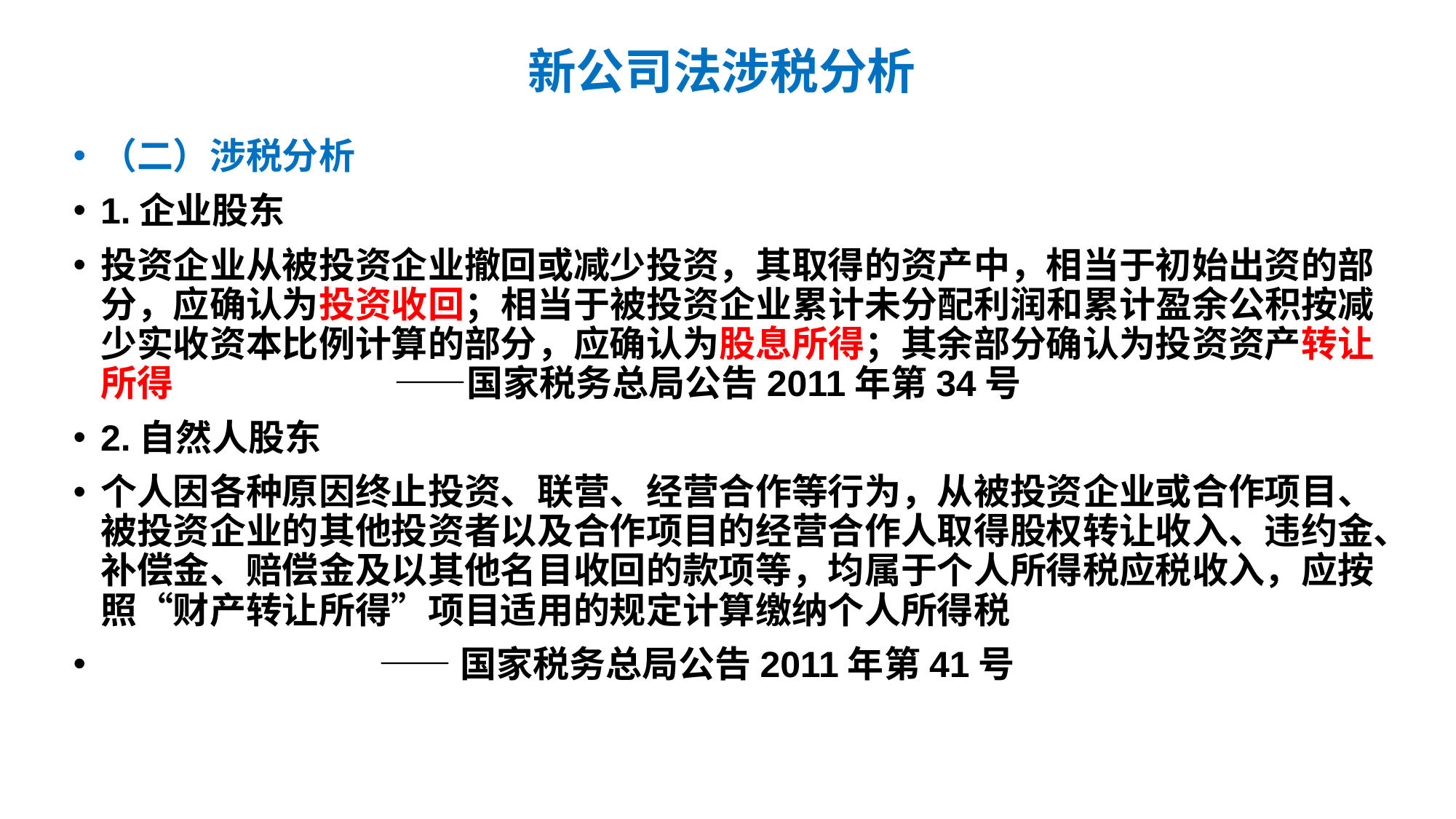

# 新公司法涉税分析
（二）涉税分析
1.企业股东
投资企业从被投资企业撤回或减少投资，其取得的资产中，相当于初始出资的部分，应确认为投资收回；相当于被投资企业累计未分配利润和累计盈余公积按减少实收资本比例计算的部分，应确认为股息所得；其余部分确认为投资资产转让所得                           ——国家税务总局公告2011年第34号
2.自然人股东
个人因各种原因终止投资、联营、经营合作等行为，从被投资企业或合作项目、被投资企业的其他投资者以及合作项目的经营合作人取得股权转让收入、违约金、补偿金、赔偿金及以其他名目收回的款项等，均属于个人所得税应税收入，应按照“财产转让所得”项目适用的规定计算缴纳个人所得税
                                  ——国家税务总局公告2011年第41号